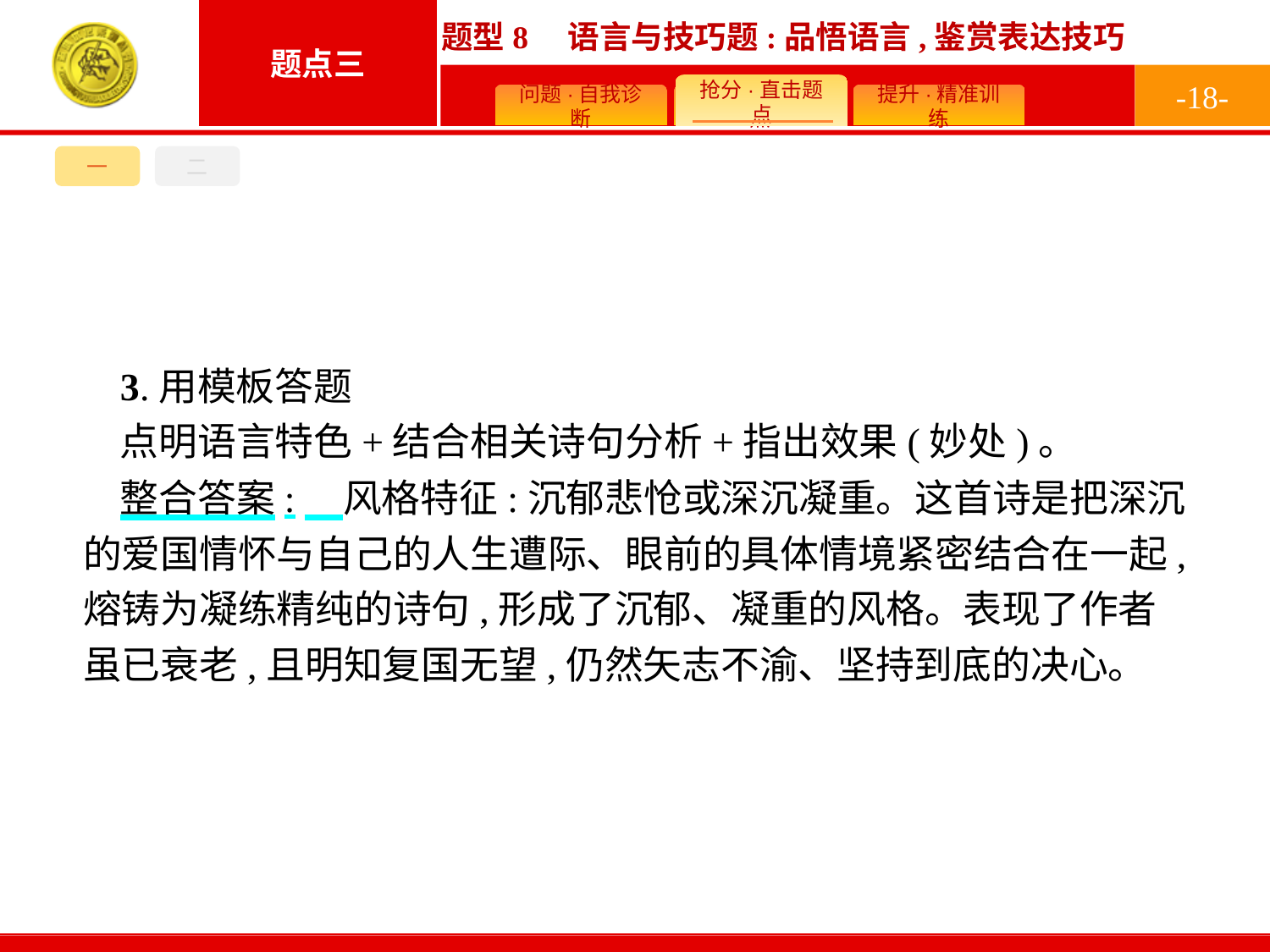

-18-
一
二
3.用模板答题
点明语言特色+结合相关诗句分析+指出效果(妙处)。
整合答案:　风格特征:沉郁悲怆或深沉凝重。这首诗是把深沉的爱国情怀与自己的人生遭际、眼前的具体情境紧密结合在一起,熔铸为凝练精纯的诗句,形成了沉郁、凝重的风格。表现了作者虽已衰老,且明知复国无望,仍然矢志不渝、坚持到底的决心。